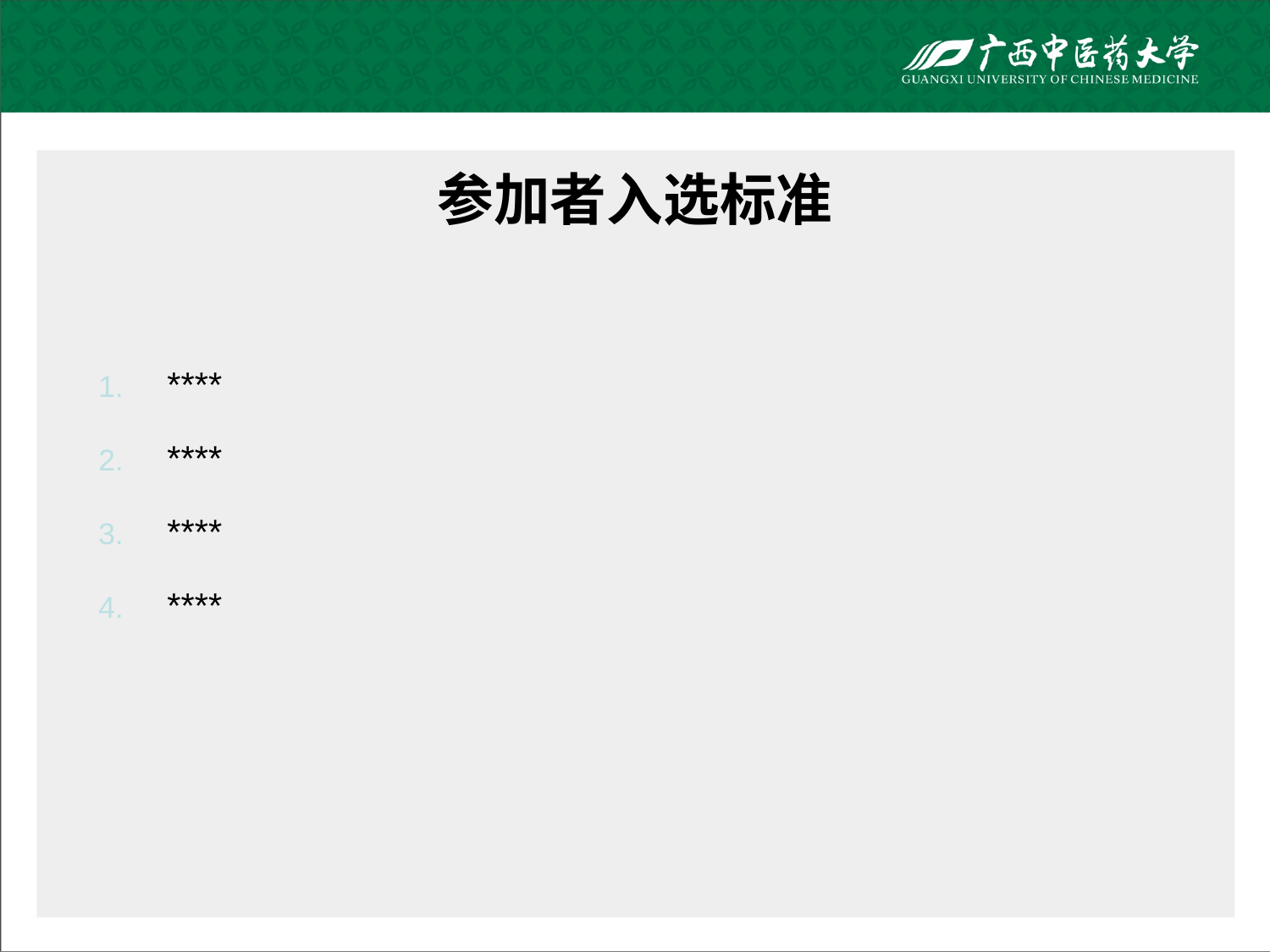

# 参加者入选标准

****
****
****
****

7